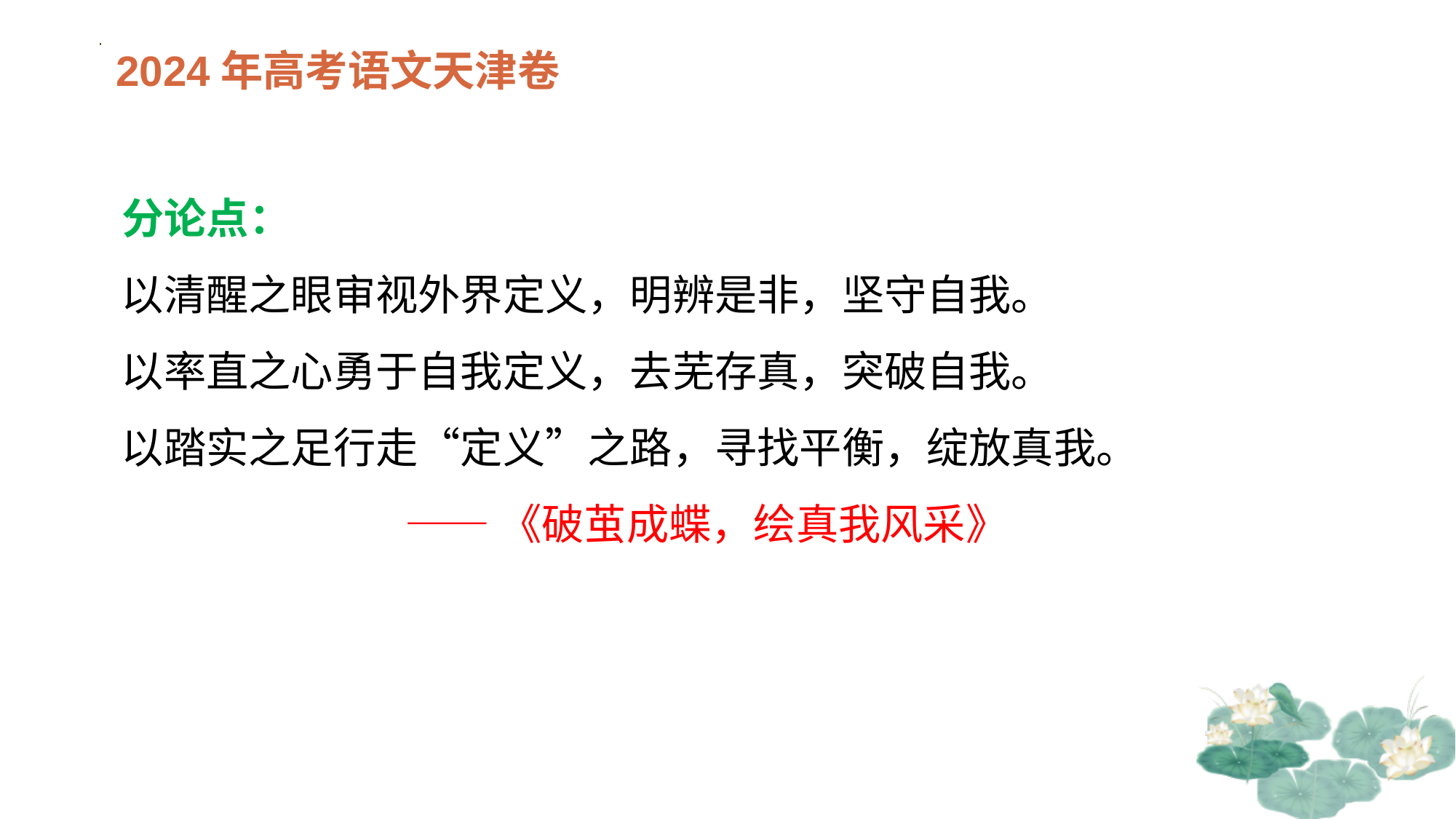

2024年高考语文天津卷

  分论点：
  以清醒之眼审视外界定义，明辨是非，坚守自我。
  以率直之心勇于自我定义，去芜存真，突破自我。
  以踏实之足行走“定义”之路，寻找平衡，绽放真我。
                                 ——《破茧成蝶，绘真我风采》